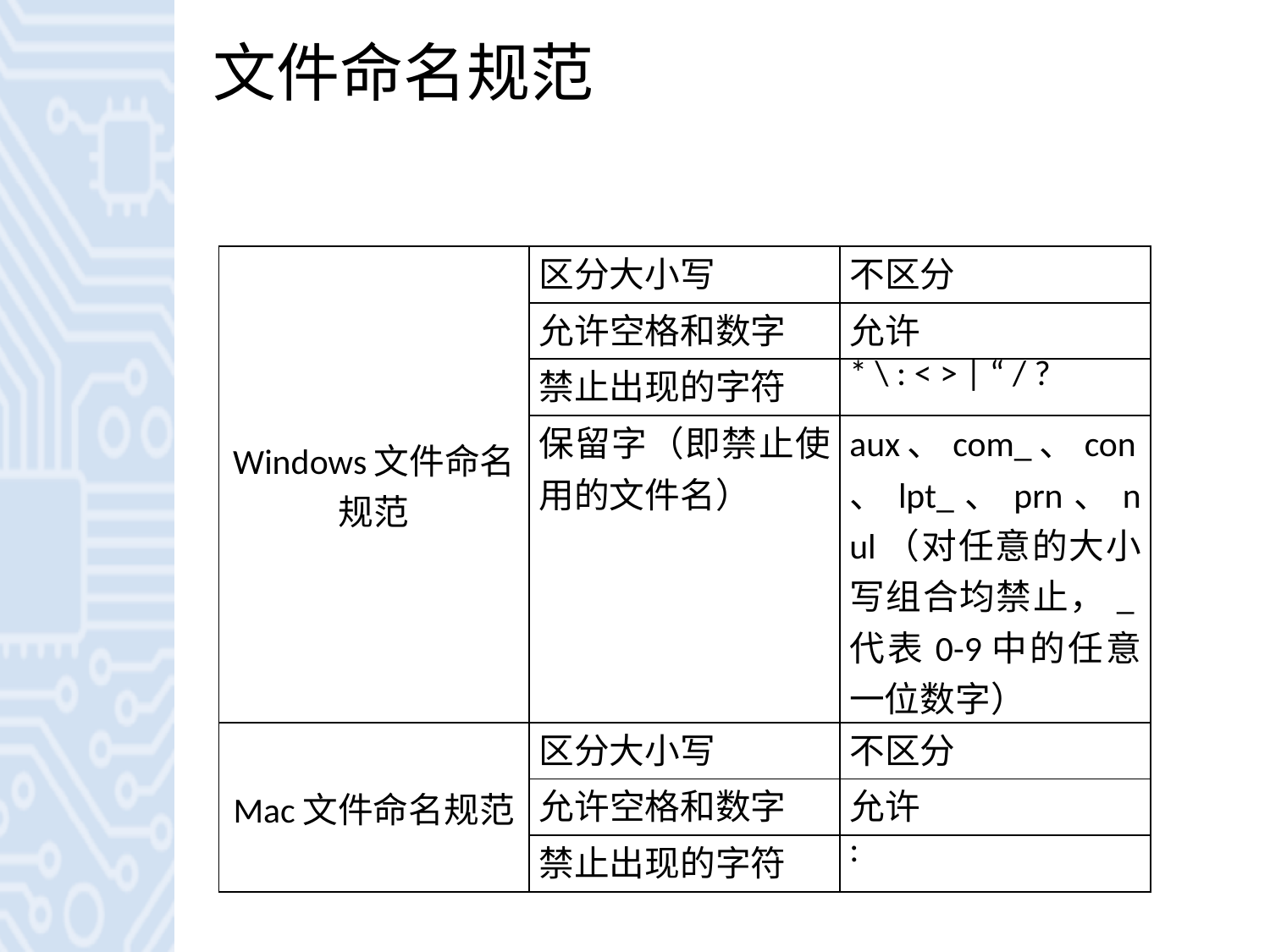

# 文件命名规范
| Windows文件命名规范 | 区分大小写 | 不区分 |
| --- | --- | --- |
|  | 允许空格和数字 | 允许 |
|  | 禁止出现的字符 | \* \ : < > | “ / ? |
|  | 保留字（即禁止使用的文件名） | aux、com\_、con、lpt\_、prn、nul（对任意的大小写组合均禁止，\_代表0-9中的任意一位数字） |
| Mac文件命名规范 | 区分大小写 | 不区分 |
|  | 允许空格和数字 | 允许 |
|  | 禁止出现的字符 | : |